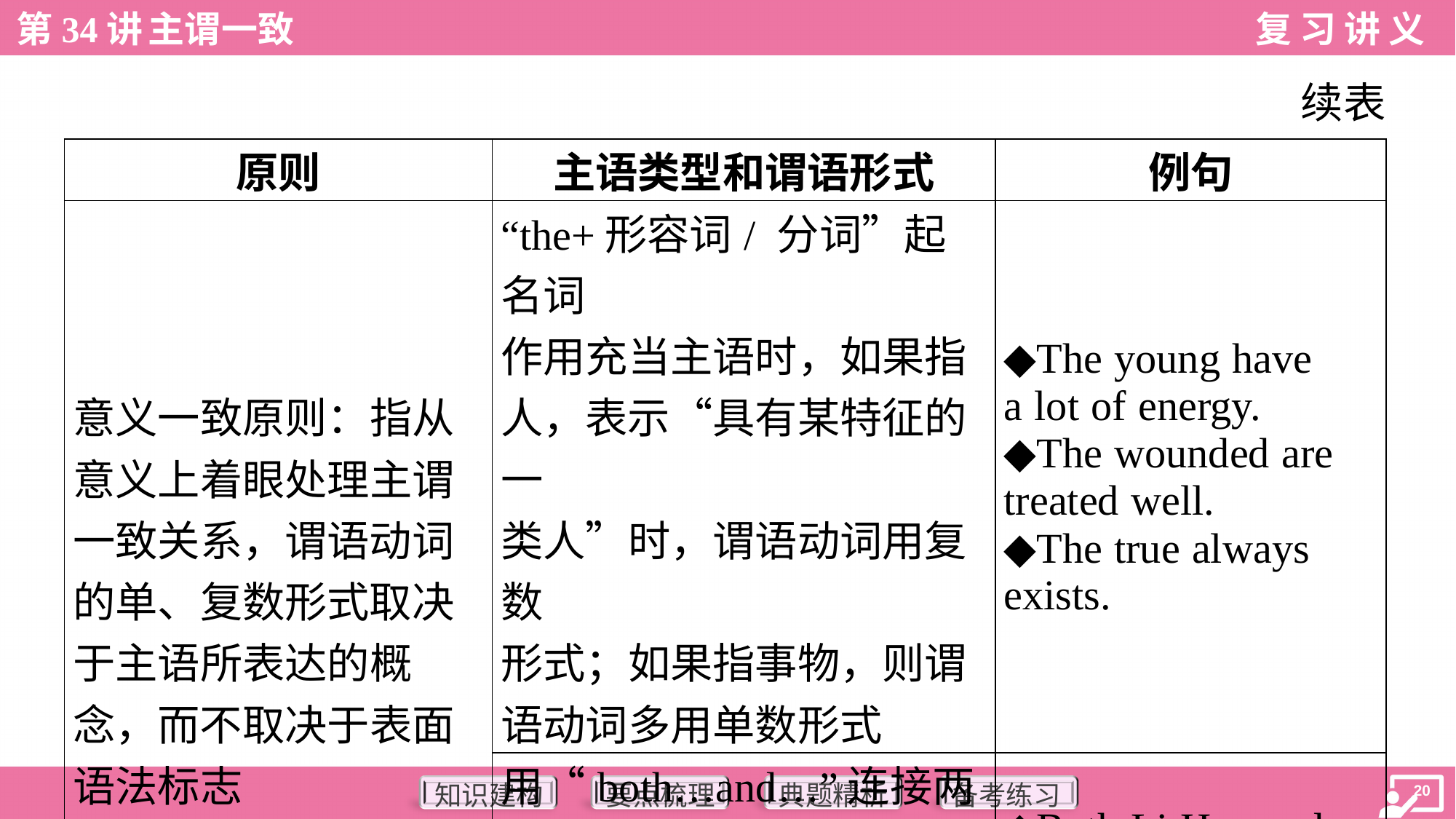

续表
| 原则 | 主语类型和谓语形式 | 例句 |
| --- | --- | --- |
| 意义一致原则：指从 意义上着眼处理主谓 一致关系，谓语动词 的单、复数形式取决 于主语所表达的概 念，而不取决于表面 语法标志 | “the+形容词/ 分词”起名词 作用充当主语时，如果指 人，表示“具有某特征的一 类人”时，谓语动词用复数 形式；如果指事物，则谓 语动词多用单数形式 | ◆The young have a lot of energy. ◆The wounded are treated well. ◆The true always exists. |
|  | 用“both…and…”连接两个 主语时，谓语动词用复数 形式 | ◆Both Li Hua and Qin Hai are good at English. |